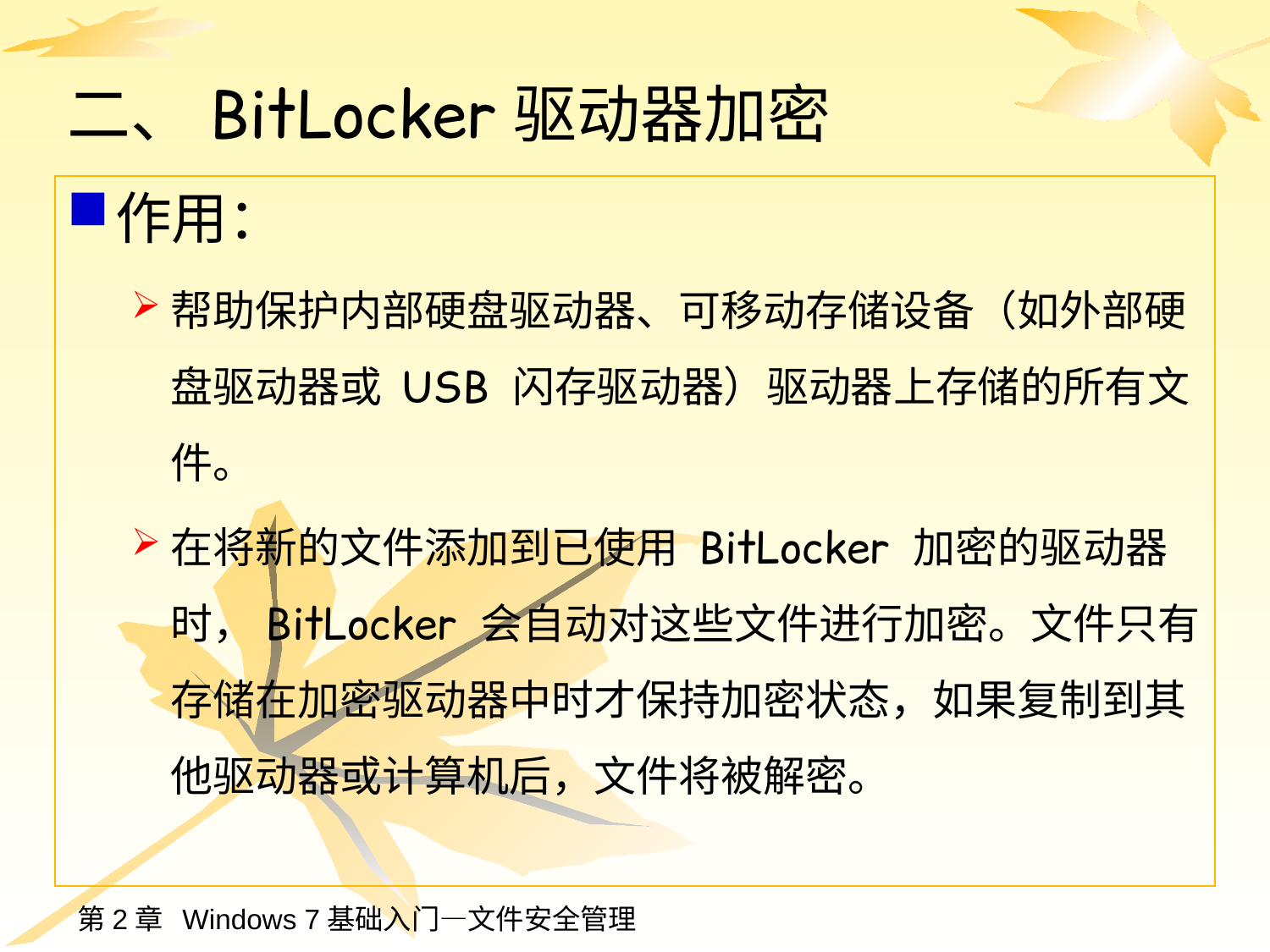

二、BitLocker驱动器加密
作用：
帮助保护内部硬盘驱动器、可移动存储设备（如外部硬盘驱动器或 USB 闪存驱动器）驱动器上存储的所有文件。
在将新的文件添加到已使用 BitLocker 加密的驱动器时，BitLocker 会自动对这些文件进行加密。文件只有存储在加密驱动器中时才保持加密状态，如果复制到其他驱动器或计算机后，文件将被解密。